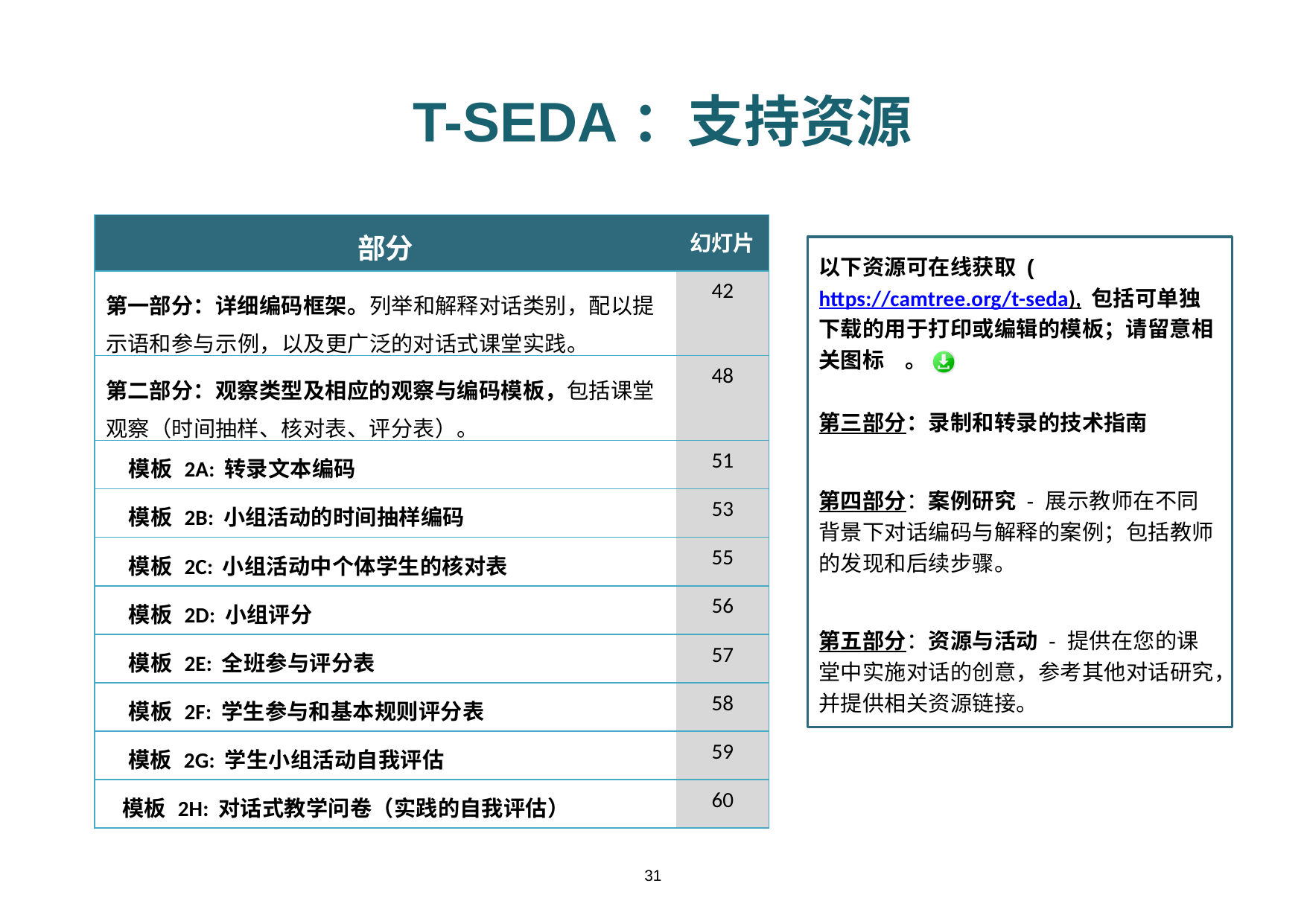

# T-SEDA：支持资源
| 部分 | 幻灯片 |
| --- | --- |
| 第一部分：详细编码框架。列举和解释对话类别，配以提示语和参与示例，以及更广泛的对话式课堂实践。 | 42 |
| 第二部分：观察类型及相应的观察与编码模板，包括课堂观察（时间抽样、核对表、评分表）。 | 48 |
| 模板 2A: 转录文本编码 | 51 |
| 模板 2B: 小组活动的时间抽样编码 | 53 |
| 模板 2C: 小组活动中个体学生的核对表 | 55 |
| 模板 2D: 小组评分 | 56 |
| 模板 2E: 全班参与评分表 | 57 |
| 模板 2F: 学生参与和基本规则评分表 | 58 |
| 模板 2G: 学生小组活动自我评估 | 59 |
| 模板 2H: 对话式教学问卷（实践的自我评估） | 60 |
以下资源可在线获取 (https://camtree.org/t-seda), 包括可单独下载的用于打印或编辑的模板；请留意相关图标    。

第三部分：录制和转录的技术指南

第四部分：案例研究 - 展示教师在不同背景下对话编码与解释的案例；包括教师的发现和后续步骤。

第五部分：资源与活动 - 提供在您的课堂中实施对话的创意，参考其他对话研究，并提供相关资源链接。

31